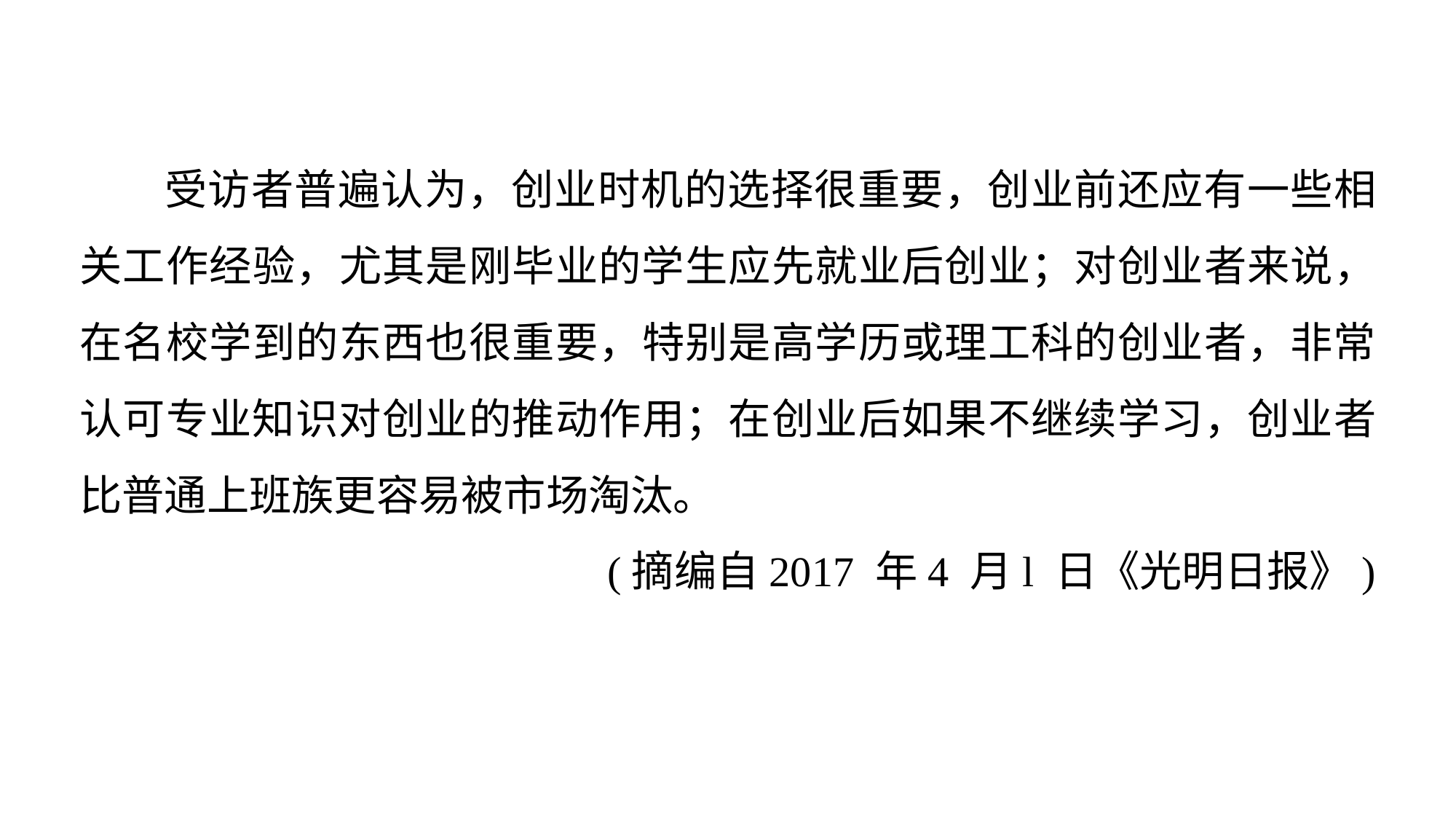

受访者普遍认为，创业时机的选择很重要，创业前还应有一些相关工作经验，尤其是刚毕业的学生应先就业后创业；对创业者来说，在名校学到的东西也很重要，特别是高学历或理工科的创业者，非常认可专业知识对创业的推动作用；在创业后如果不继续学习，创业者比普通上班族更容易被市场淘汰。
(摘编自2017 年4 月l 日《光明日报》)